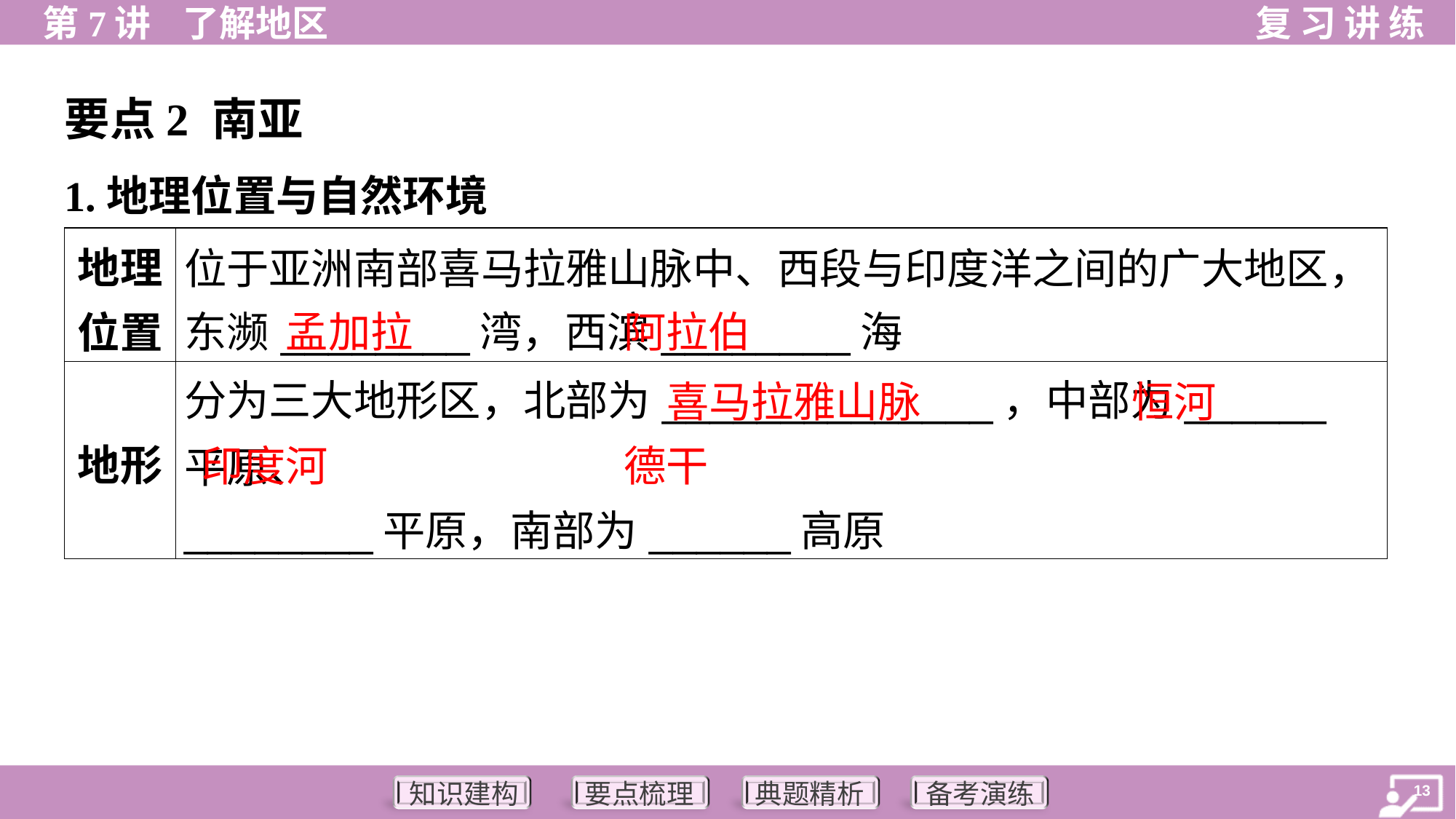

要点2 南亚
1.地理位置与自然环境
| 地理 位置 | 位于亚洲南部喜马拉雅山脉中、西段与印度洋之间的广大地区， 东濒\_\_\_\_\_\_\_\_湾，西滨\_\_\_\_\_\_\_\_海 |
| --- | --- |
| 地形 | 分为三大地形区，北部为\_\_\_\_\_\_\_\_\_\_\_\_\_\_，中部为\_\_\_\_\_\_平原、 \_\_\_\_\_\_\_\_平原，南部为\_\_\_\_\_\_高原 |
孟加拉
阿拉伯
喜马拉雅山脉
恒河
印度河
德干